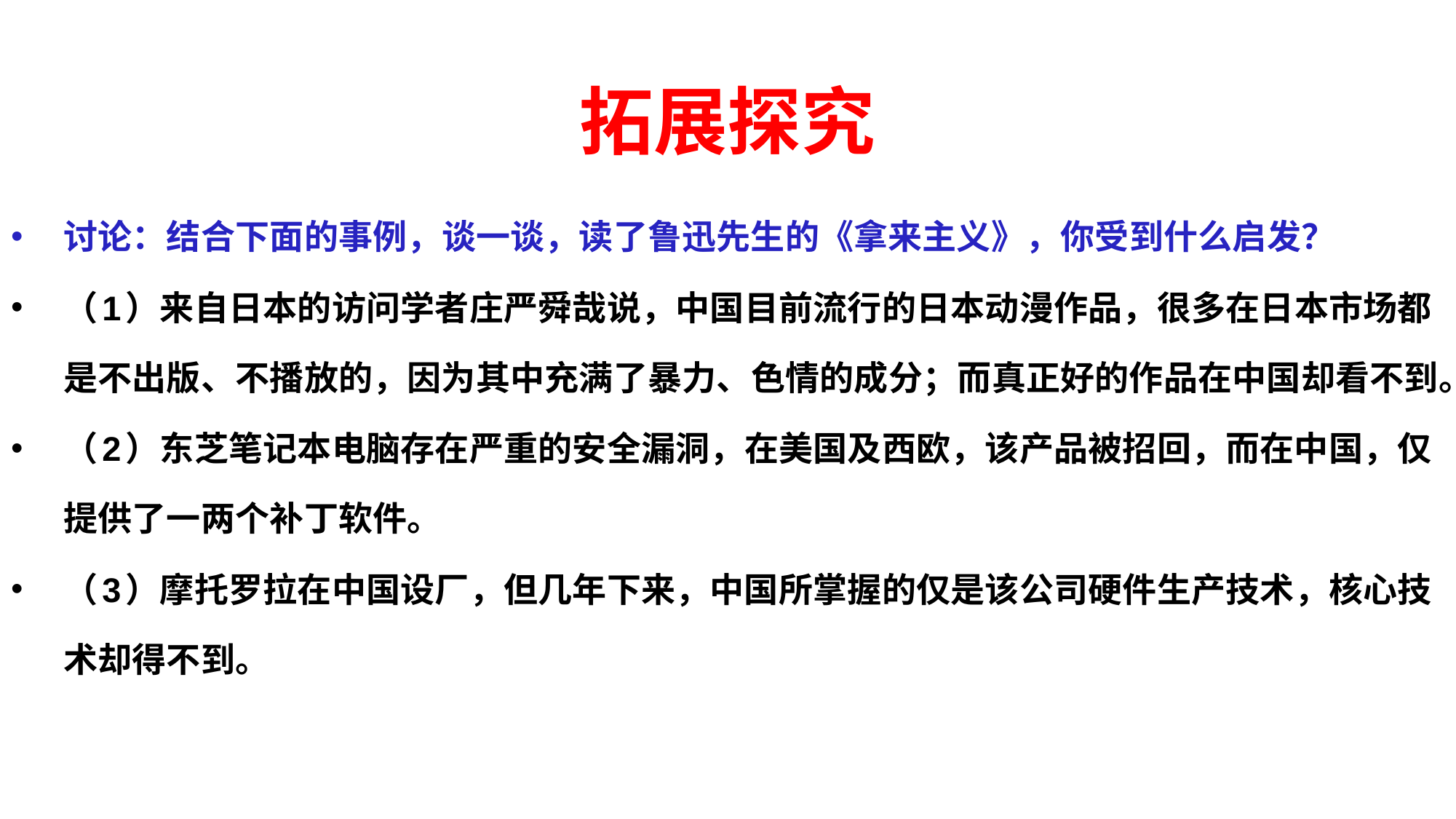

# 拓展探究
讨论：结合下面的事例，谈一谈，读了鲁迅先生的《拿来主义》，你受到什么启发？
（1）来自日本的访问学者庄严舜哉说，中国目前流行的日本动漫作品，很多在日本市场都是不出版、不播放的，因为其中充满了暴力、色情的成分；而真正好的作品在中国却看不到。
（2）东芝笔记本电脑存在严重的安全漏洞，在美国及西欧，该产品被招回，而在中国，仅提供了一两个补丁软件。
（3）摩托罗拉在中国设厂，但几年下来，中国所掌握的仅是该公司硬件生产技术，核心技术却得不到。